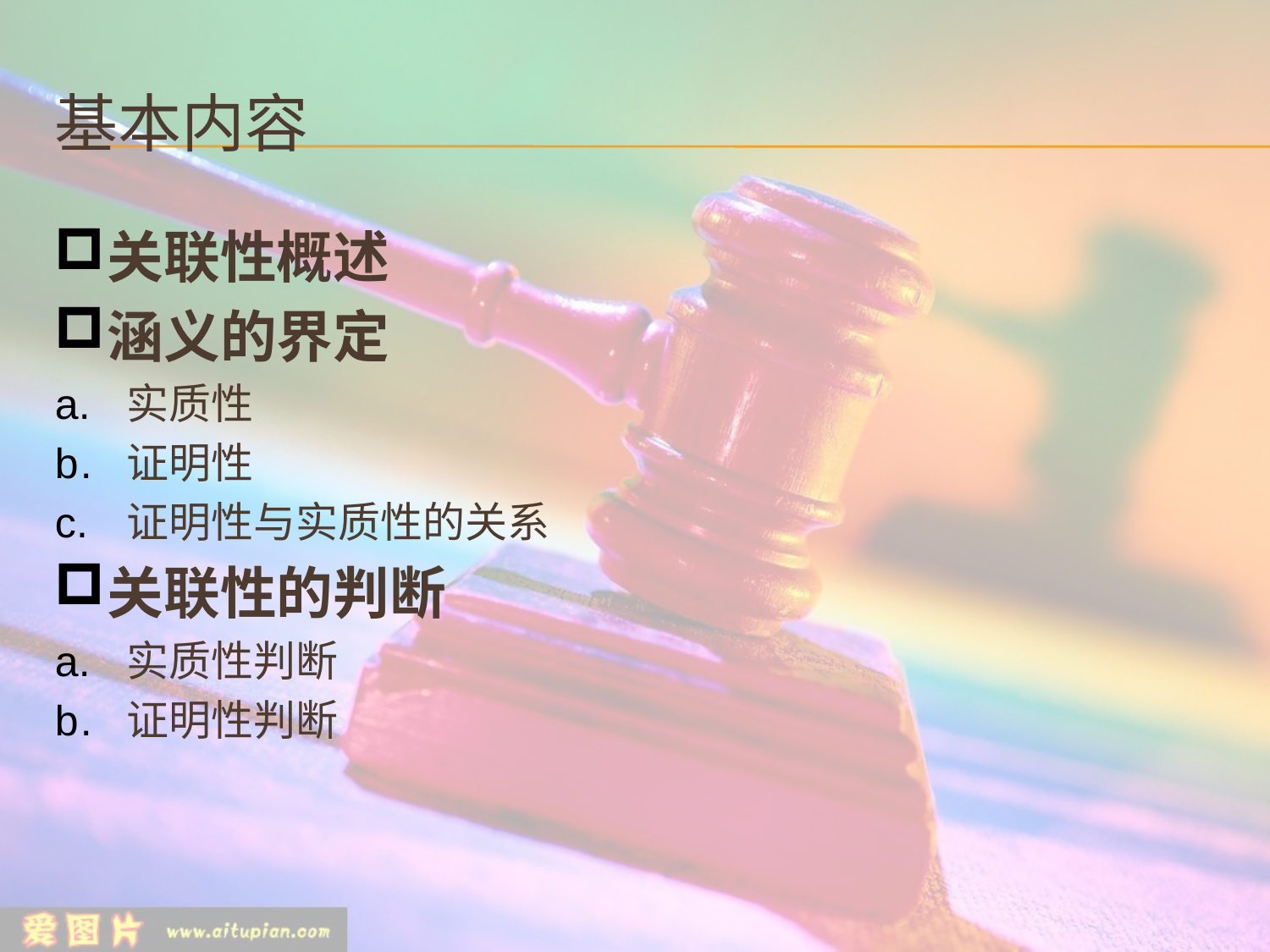

# 基本内容
关联性概述
涵义的界定
实质性
证明性
证明性与实质性的关系
关联性的判断
实质性判断
证明性判断